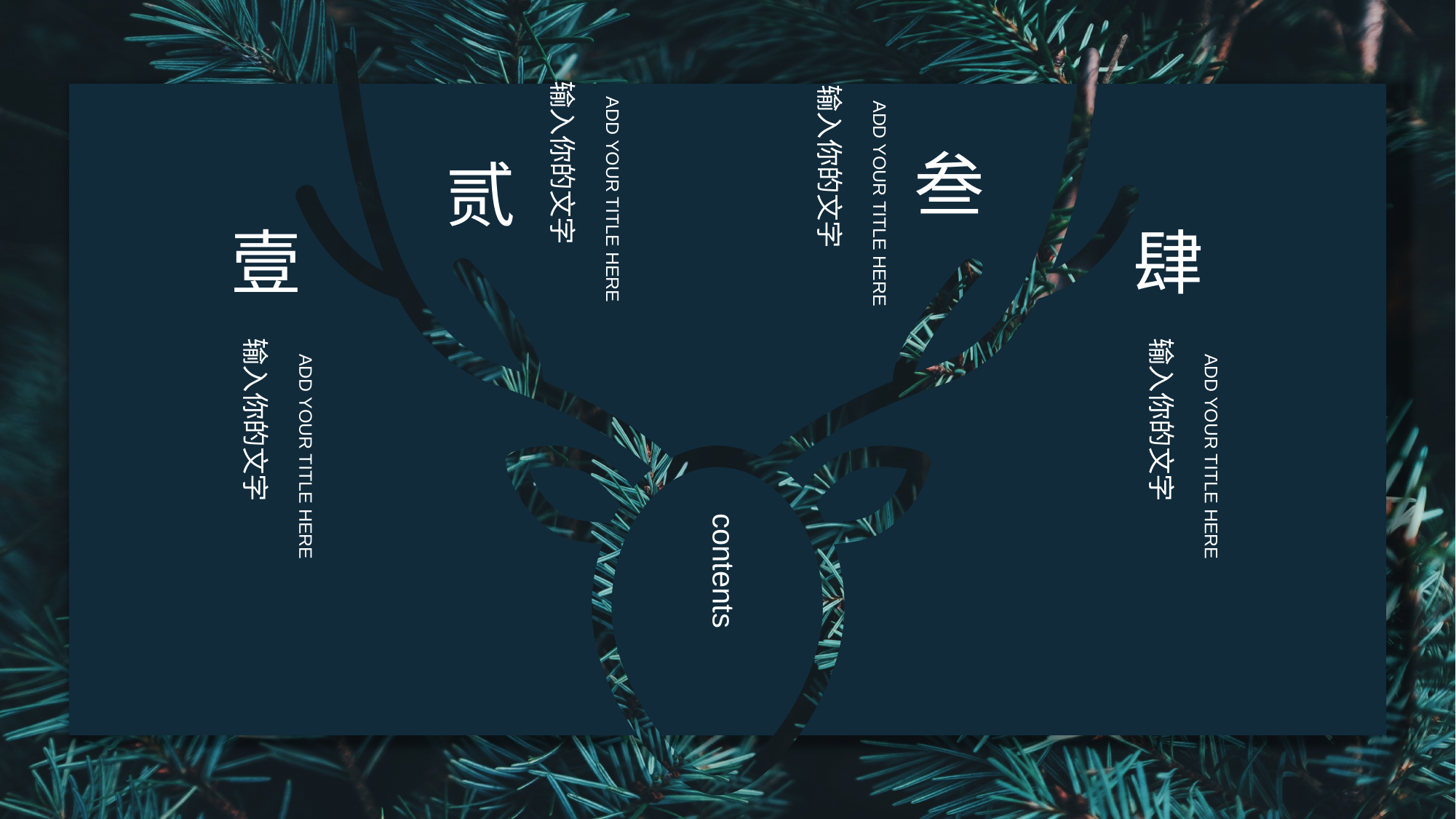

输入你的文字
输入你的文字

ADD YOUR TITLE HERE
ADD YOUR TITLE HERE
叁
贰
壹
肆
输入你的文字
输入你的文字
ADD YOUR TITLE HERE
ADD YOUR TITLE HERE
contents